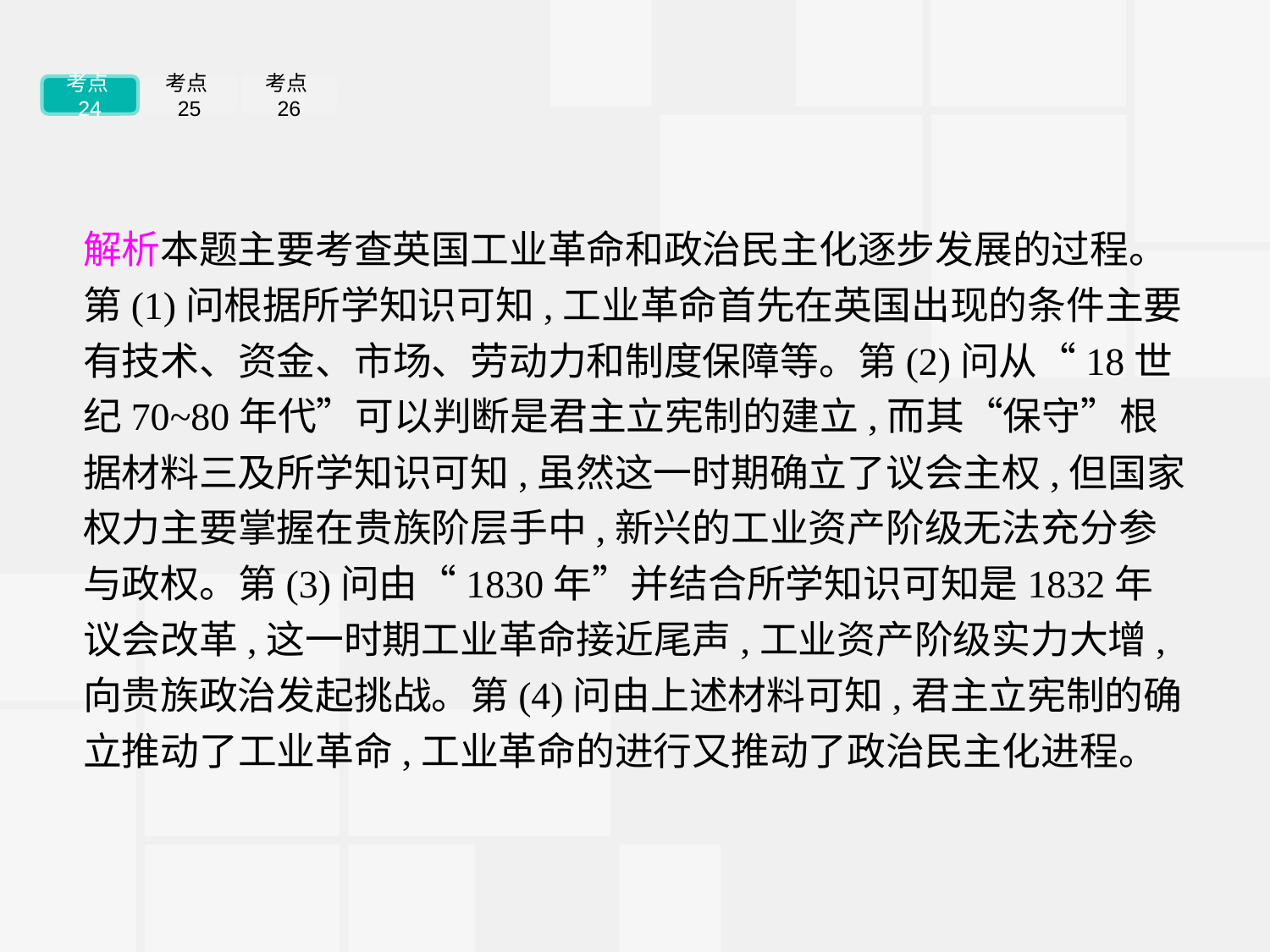

考点24
考点25
考点26
解析本题主要考查英国工业革命和政治民主化逐步发展的过程。第(1)问根据所学知识可知,工业革命首先在英国出现的条件主要有技术、资金、市场、劳动力和制度保障等。第(2)问从“18世纪70~80年代”可以判断是君主立宪制的建立,而其“保守”根据材料三及所学知识可知,虽然这一时期确立了议会主权,但国家权力主要掌握在贵族阶层手中,新兴的工业资产阶级无法充分参与政权。第(3)问由“1830年”并结合所学知识可知是1832年议会改革,这一时期工业革命接近尾声,工业资产阶级实力大增,向贵族政治发起挑战。第(4)问由上述材料可知,君主立宪制的确立推动了工业革命,工业革命的进行又推动了政治民主化进程。